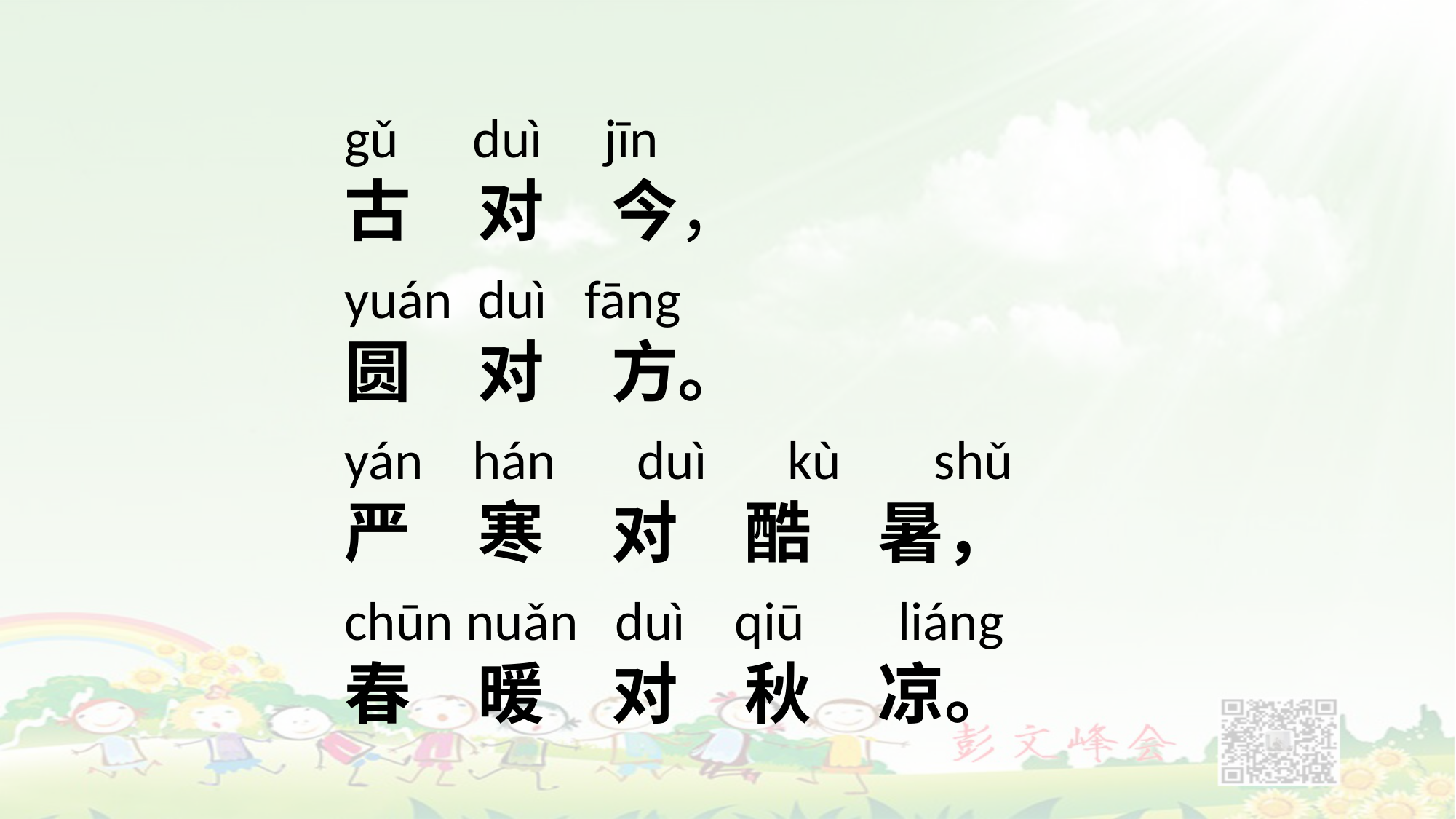

gǔ      duì     jīn
古　对　今，
yuán  duì   fāng
圆　对　方。
yán    hán　duì　kù 　shǔ
严　寒　对　酷　暑，
chūn nuǎn   duì    qiū 　liáng
春　暖　对　秋　凉。